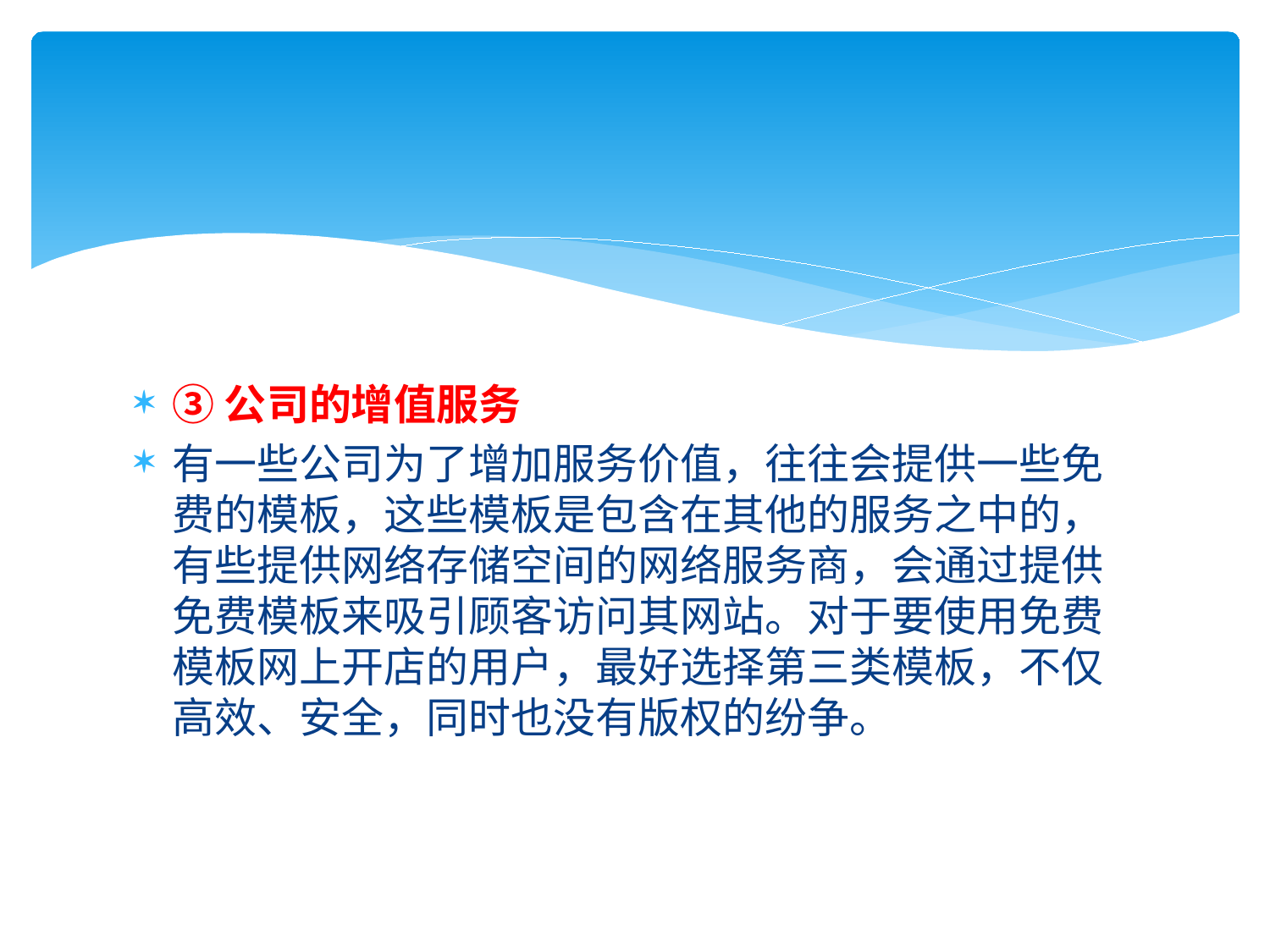

③公司的增值服务
有一些公司为了增加服务价值，往往会提供一些免费的模板，这些模板是包含在其他的服务之中的，有些提供网络存储空间的网络服务商，会通过提供免费模板来吸引顾客访问其网站。对于要使用免费模板网上开店的用户，最好选择第三类模板，不仅高效、安全，同时也没有版权的纷争。